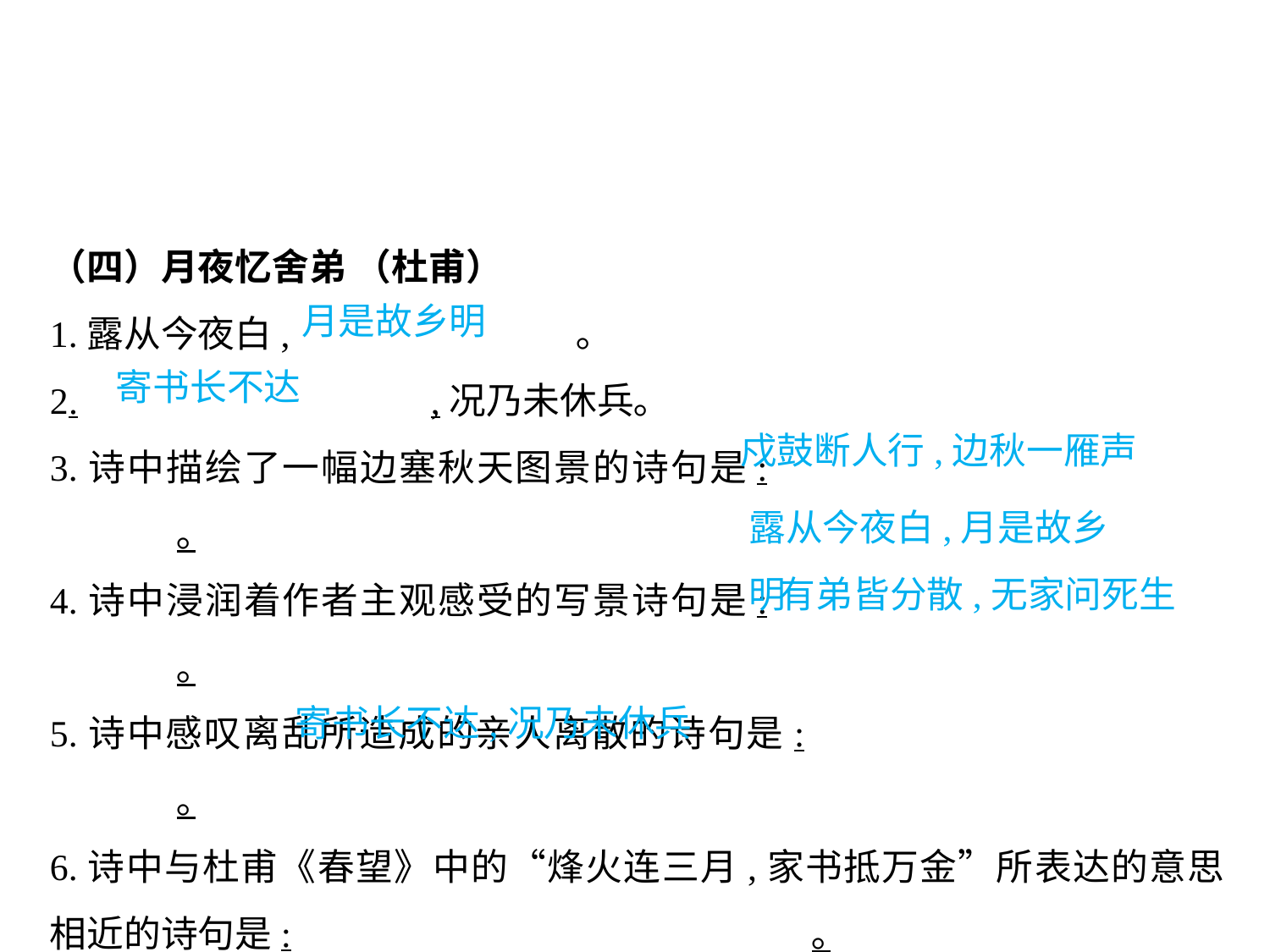

（四）月夜忆舍弟 （杜甫）
1.露从今夜白,			 ｡
2.			,况乃未休兵｡
3.诗中描绘了一幅边塞秋天图景的诗句是:					｡
4.诗中浸润着作者主观感受的写景诗句是:					｡
5.诗中感叹离乱所造成的亲人离散的诗句是:					｡
6.诗中与杜甫《春望》中的“烽火连三月,家书抵万金”所表达的意思相近的诗句是:					｡
月是故乡明
寄书长不达
戍鼓断人行,边秋一雁声
露从今夜白,月是故乡明
有弟皆分散,无家问死生
寄书长不达,况乃未休兵